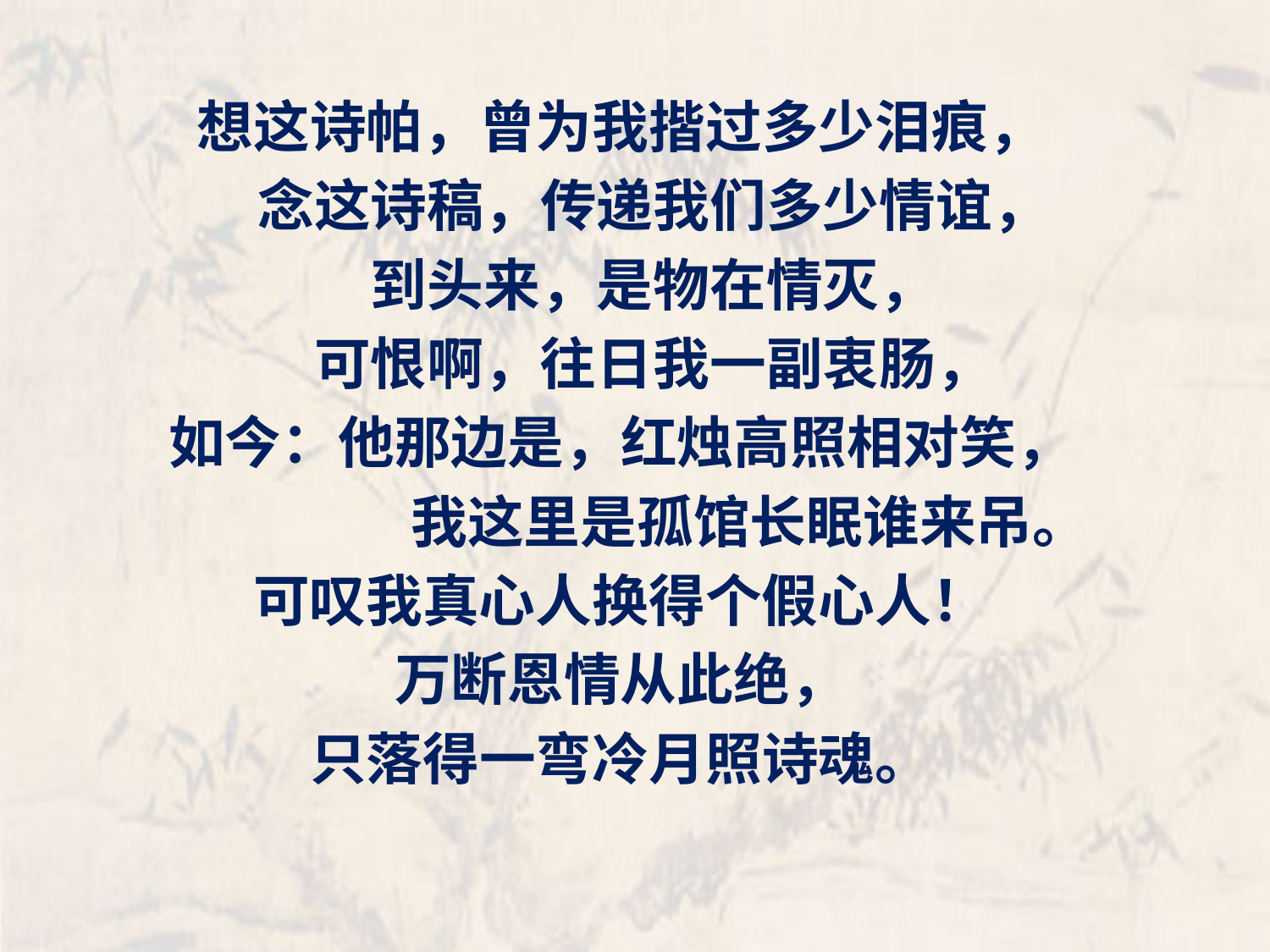

想这诗帕，曾为我揩过多少泪痕，
    念这诗稿，传递我们多少情谊，
    到头来，是物在情灭，
    可恨啊，往日我一副衷肠，
如今：他那边是，红烛高照相对笑，
                   我这里是孤馆长眠谁来吊。
可叹我真心人换得个假心人！
万断恩情从此绝，
只落得一弯冷月照诗魂。